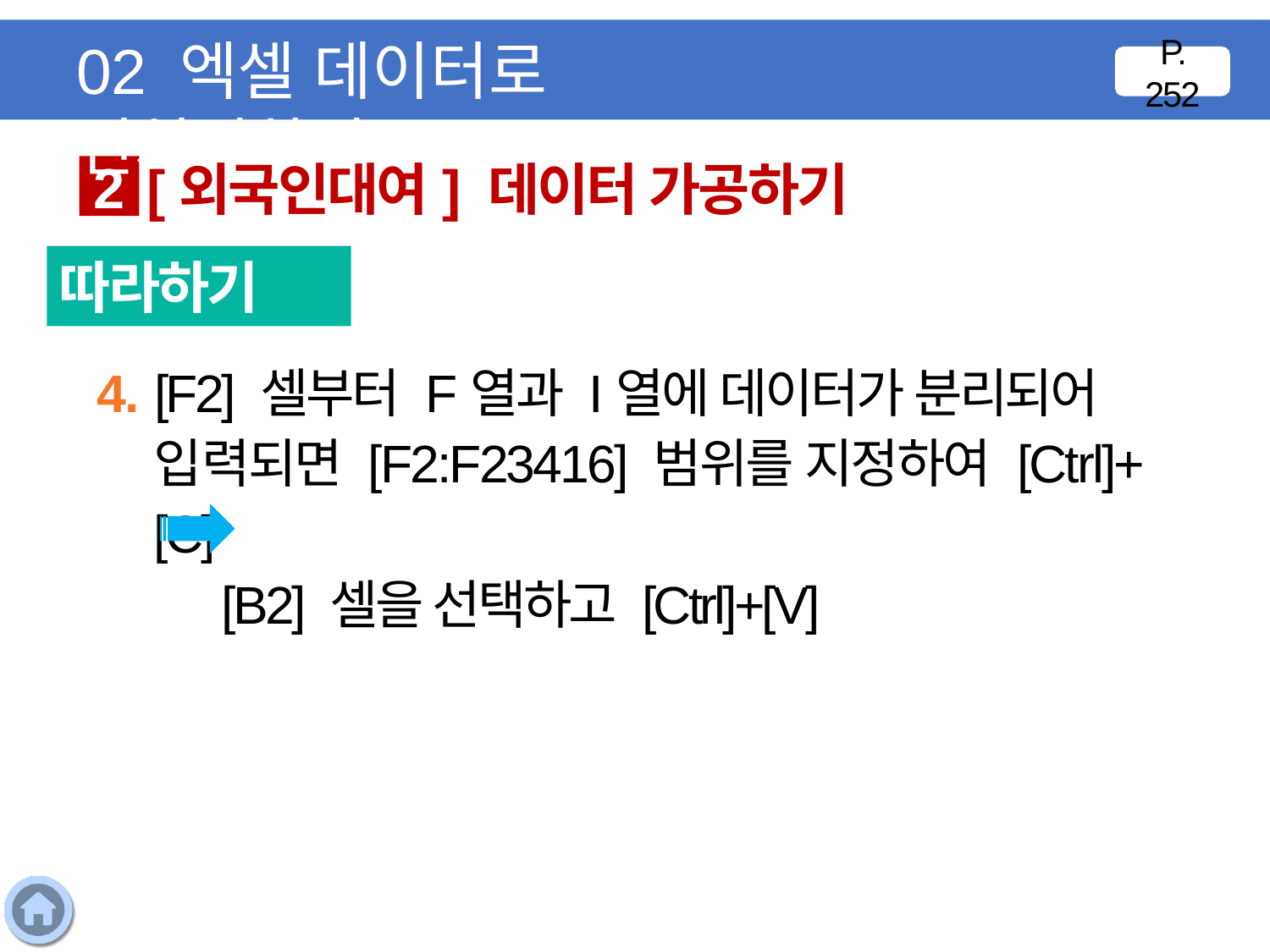

02 엑셀 데이터로 전처리하기
P. 252
[외국인대여] 데이터 가공하기
2
따라하기
4. [F2] 셀부터 F열과 I열에 데이터가 분리되어 입력되면 [F2:F23416] 범위를 지정하여 [Ctrl]+[C]
      [B2] 셀을 선택하고 [Ctrl]+[V]